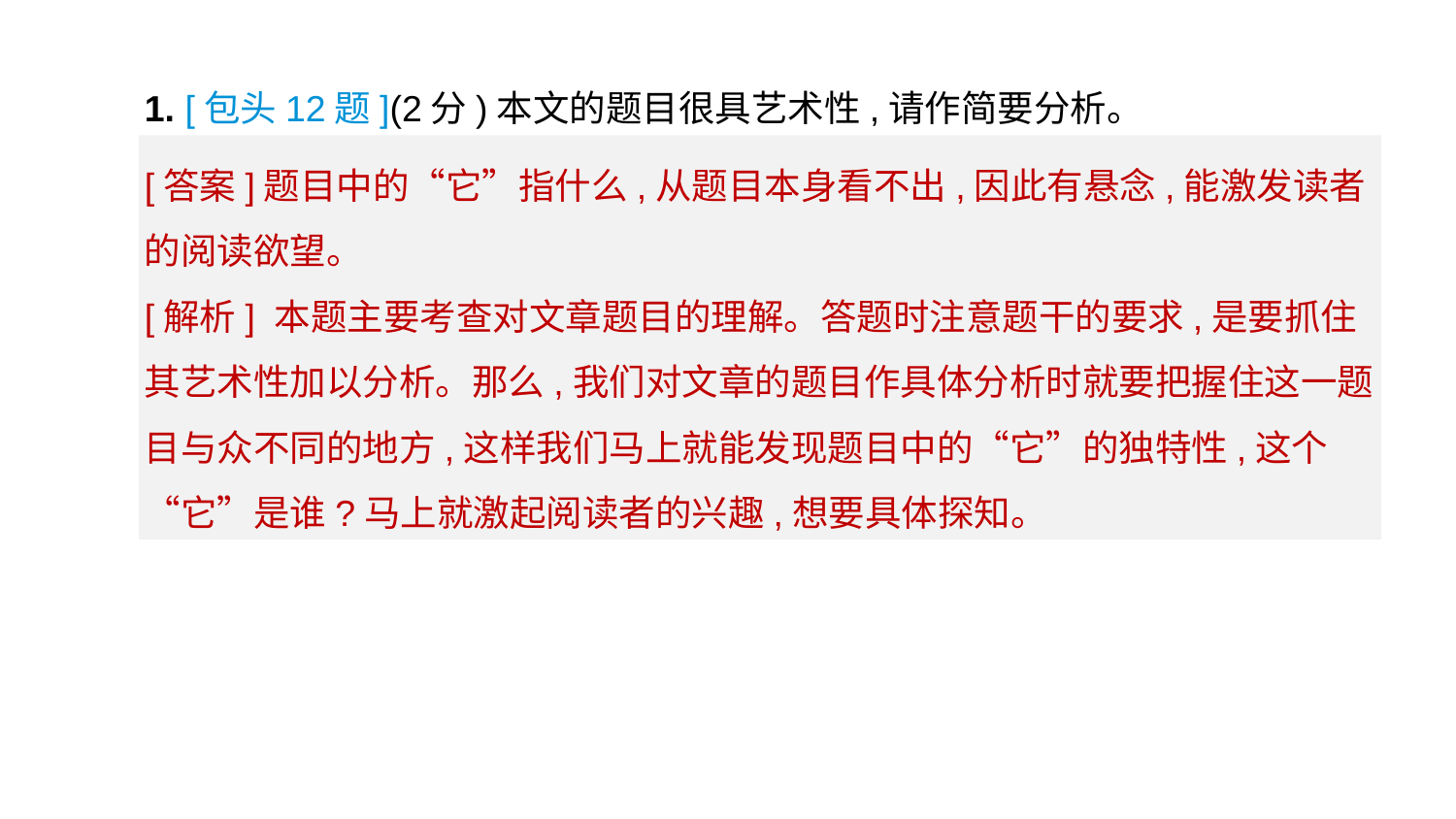

1. [包头12题](2分)本文的题目很具艺术性,请作简要分析。
[答案]题目中的“它”指什么,从题目本身看不出,因此有悬念,能激发读者的阅读欲望。
[解析] 本题主要考查对文章题目的理解。答题时注意题干的要求,是要抓住其艺术性加以分析。那么,我们对文章的题目作具体分析时就要把握住这一题目与众不同的地方,这样我们马上就能发现题目中的“它”的独特性,这个“它”是谁?马上就激起阅读者的兴趣,想要具体探知。